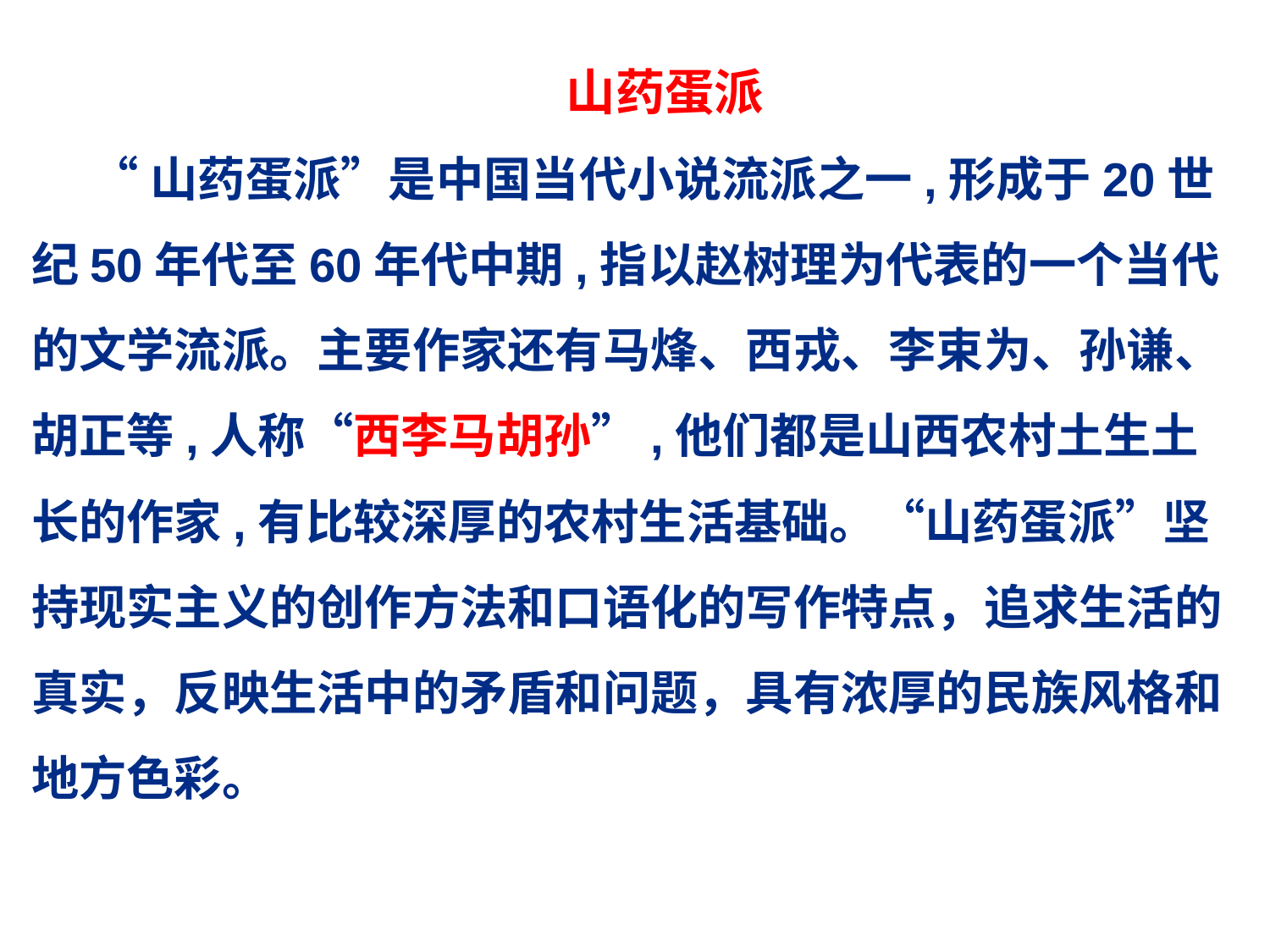

山药蛋派
“山药蛋派”是中国当代小说流派之一,形成于20世纪50年代至60年代中期,指以赵树理为代表的一个当代的文学流派。主要作家还有马烽、西戎、李束为、孙谦、胡正等,人称“西李马胡孙”,他们都是山西农村土生土长的作家,有比较深厚的农村生活基础。“山药蛋派”坚持现实主义的创作方法和口语化的写作特点，追求生活的真实，反映生活中的矛盾和问题，具有浓厚的民族风格和地方色彩。